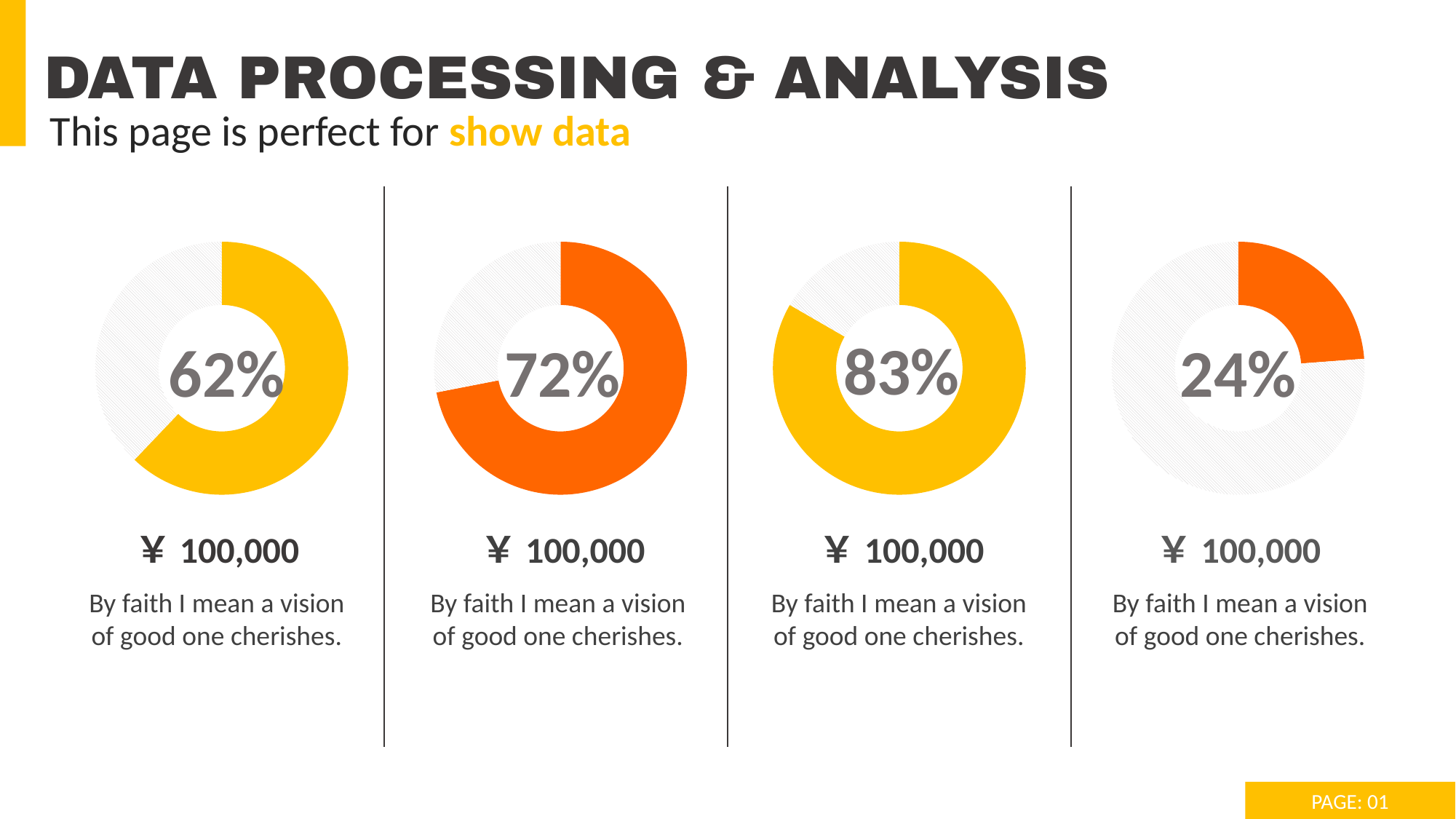

DATA PROCESSING & ANALYSIS
This page is perfect for show data

### Chart

| Category | 销售额 |
|---|---|
| 第一季度 | 8.200000000000001 |
| 第二季度 | 5.0 |

### Chart

| Category | 销售额 |
|---|---|
| 第一季度 | 8.200000000000001 |
| 第二季度 | 3.2 |

### Chart

| Category | 销售额 |
|---|---|
| 第一季度 | 5.0 |
| 第二季度 | 1.0 |

### Chart

| Category | 销售额 |
|---|---|
| 第一季度 | 1.0 |
| 第二季度 | 3.2 |
83%
62%
72%
24%
￥100,000
￥100,000
￥100,000
￥100,000
By faith I mean a vision of good one cherishes.
By faith I mean a vision of good one cherishes.
By faith I mean a vision of good one cherishes.
By faith I mean a vision of good one cherishes.
PAGE: 01